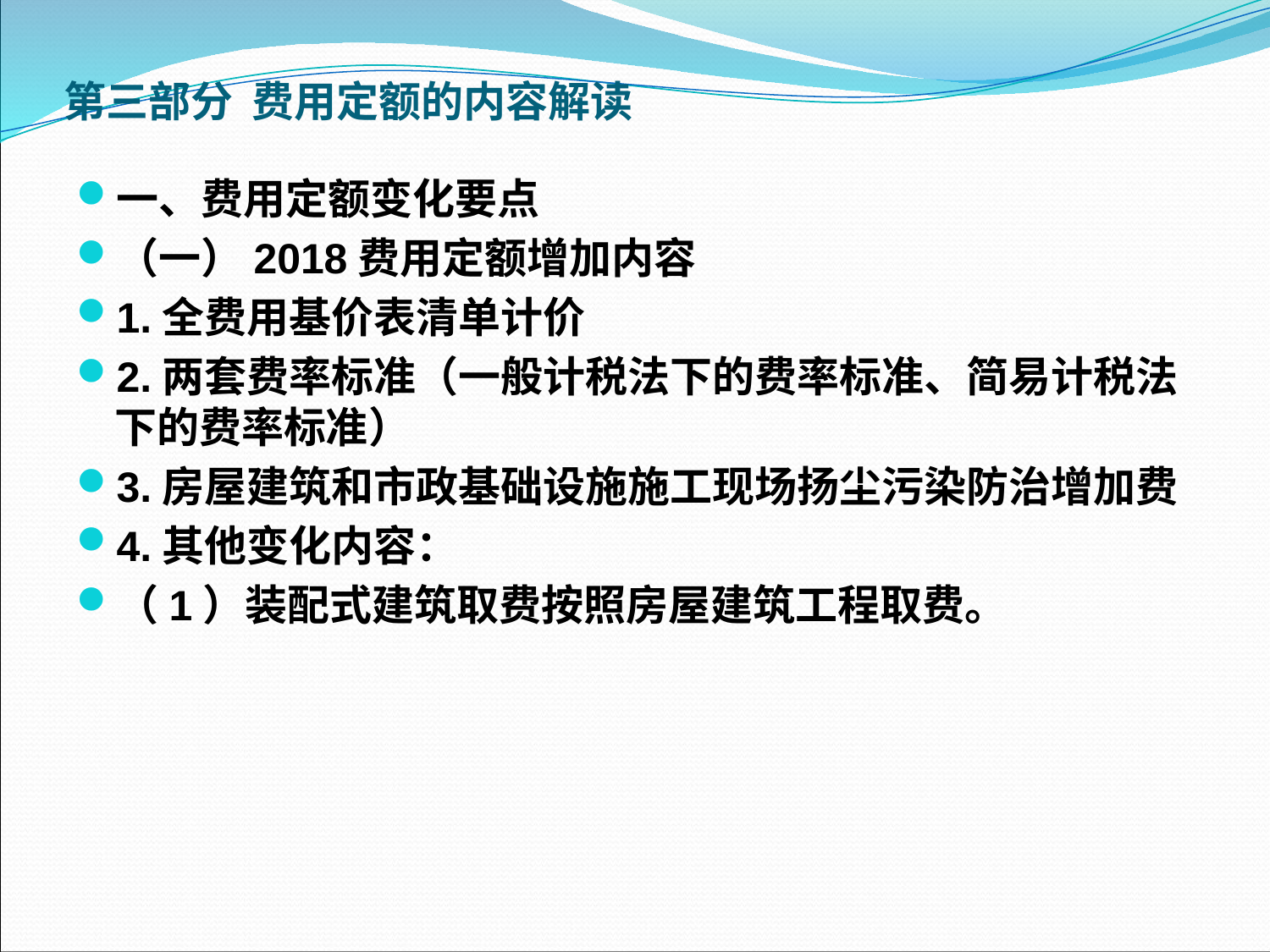

第三部分  费用定额的内容解读
一、费用定额变化要点
（一）2018费用定额增加内容
1.全费用基价表清单计价
2.两套费率标准（一般计税法下的费率标准、简易计税法下的费率标准）
3.房屋建筑和市政基础设施施工现场扬尘污染防治增加费
4.其他变化内容：
（1）装配式建筑取费按照房屋建筑工程取费。